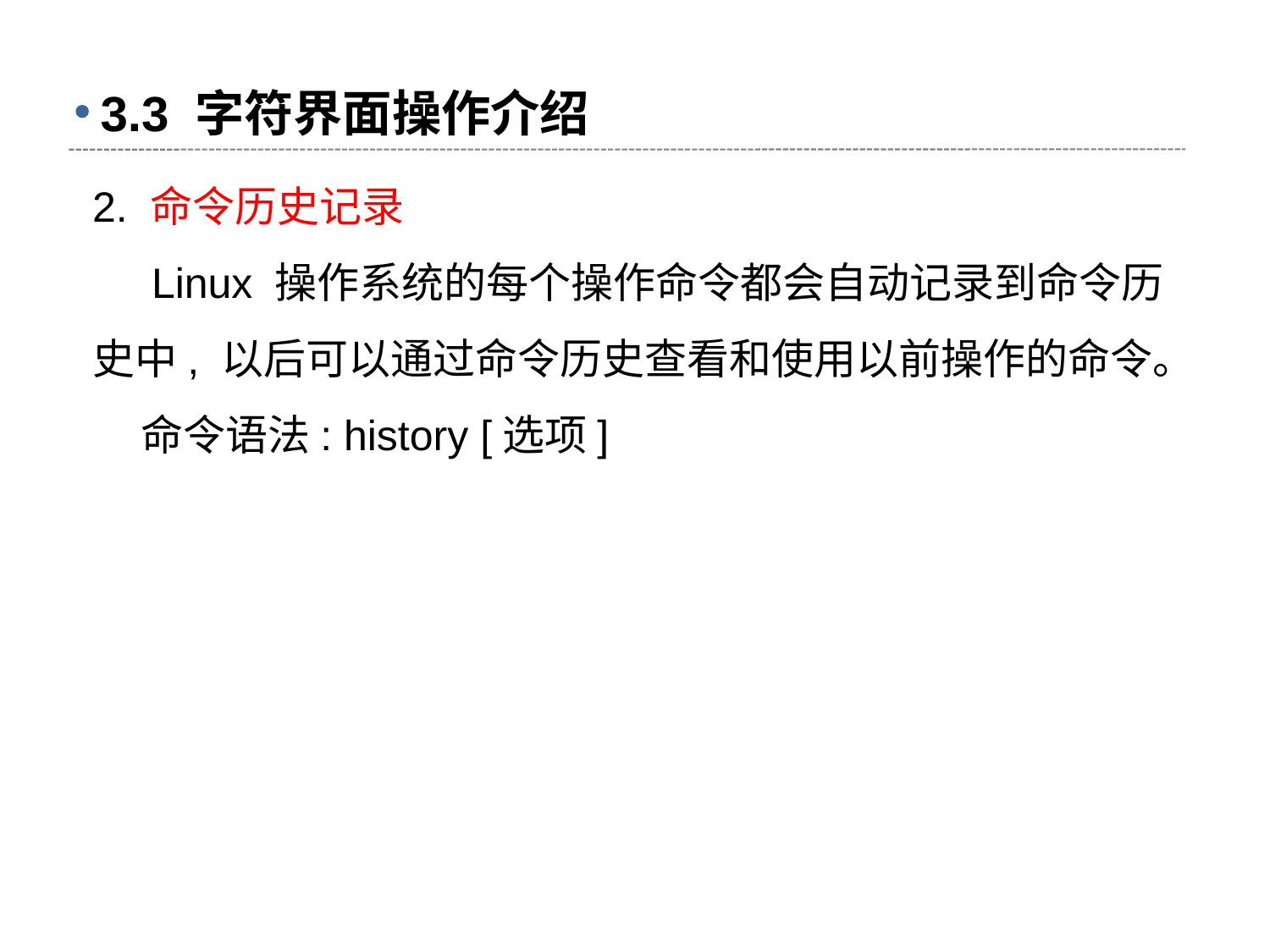

# 3.3 字符界面操作介绍
2. 命令历史记录
     Linux 操作系统的每个操作命令都会自动记录到命令历史中, 以后可以通过命令历史查看和使用以前操作的命令。
    命令语法: history [选项]